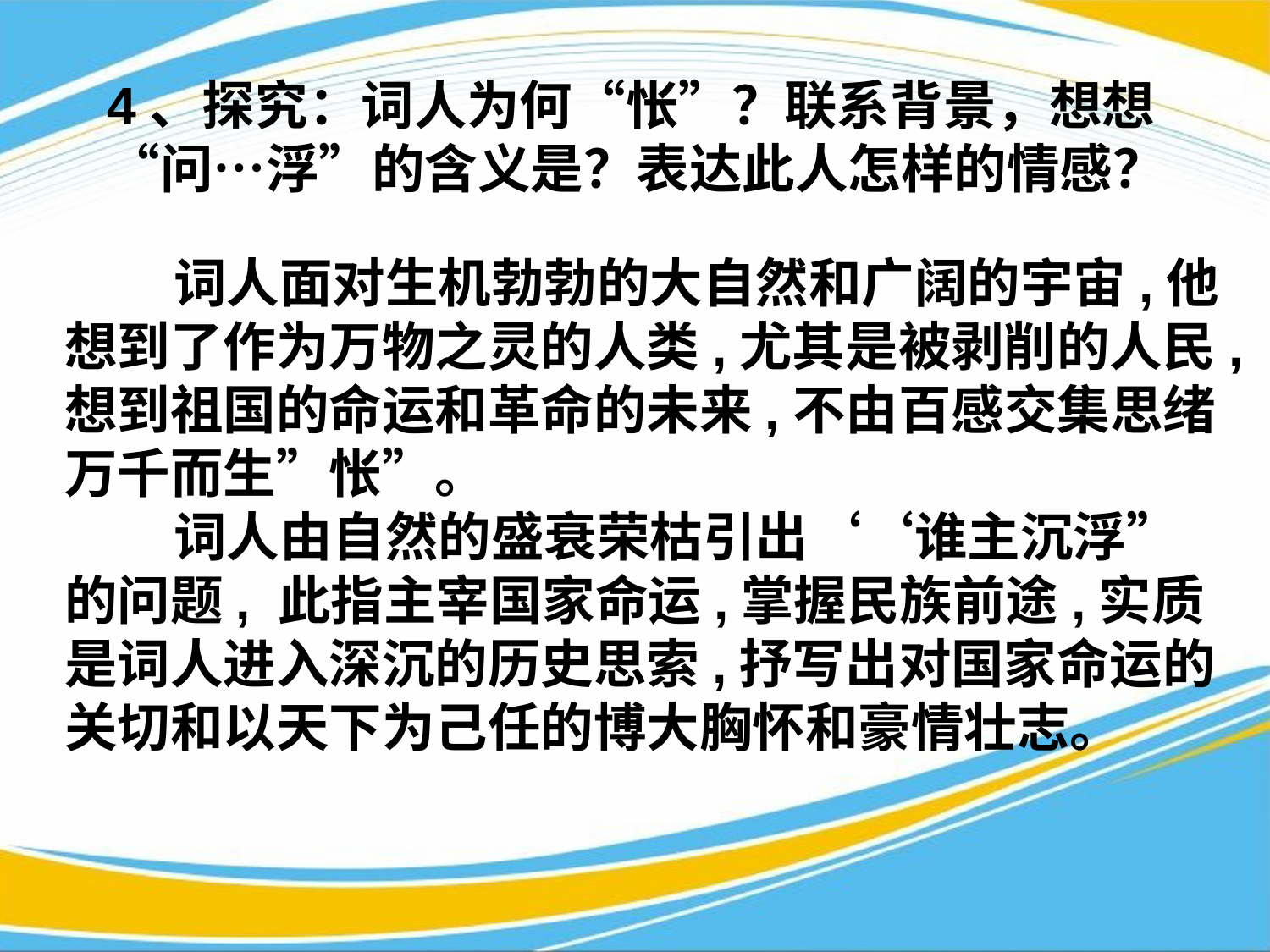

4、探究：词人为何“怅”？联系背景，想想“问…浮”的含义是？表达此人怎样的情感？
        词人面对生机勃勃的大自然和广阔的宇宙,他想到了作为万物之灵的人类,尤其是被剥削的人民,想到祖国的命运和革命的未来,不由百感交集思绪万千而生”怅”。
        词人由自然的盛衰荣枯引出‘‘谁主沉浮”的问题, 此指主宰国家命运,掌握民族前途,实质是词人进入深沉的历史思索,抒写出对国家命运的关切和以天下为己任的博大胸怀和豪情壮志。